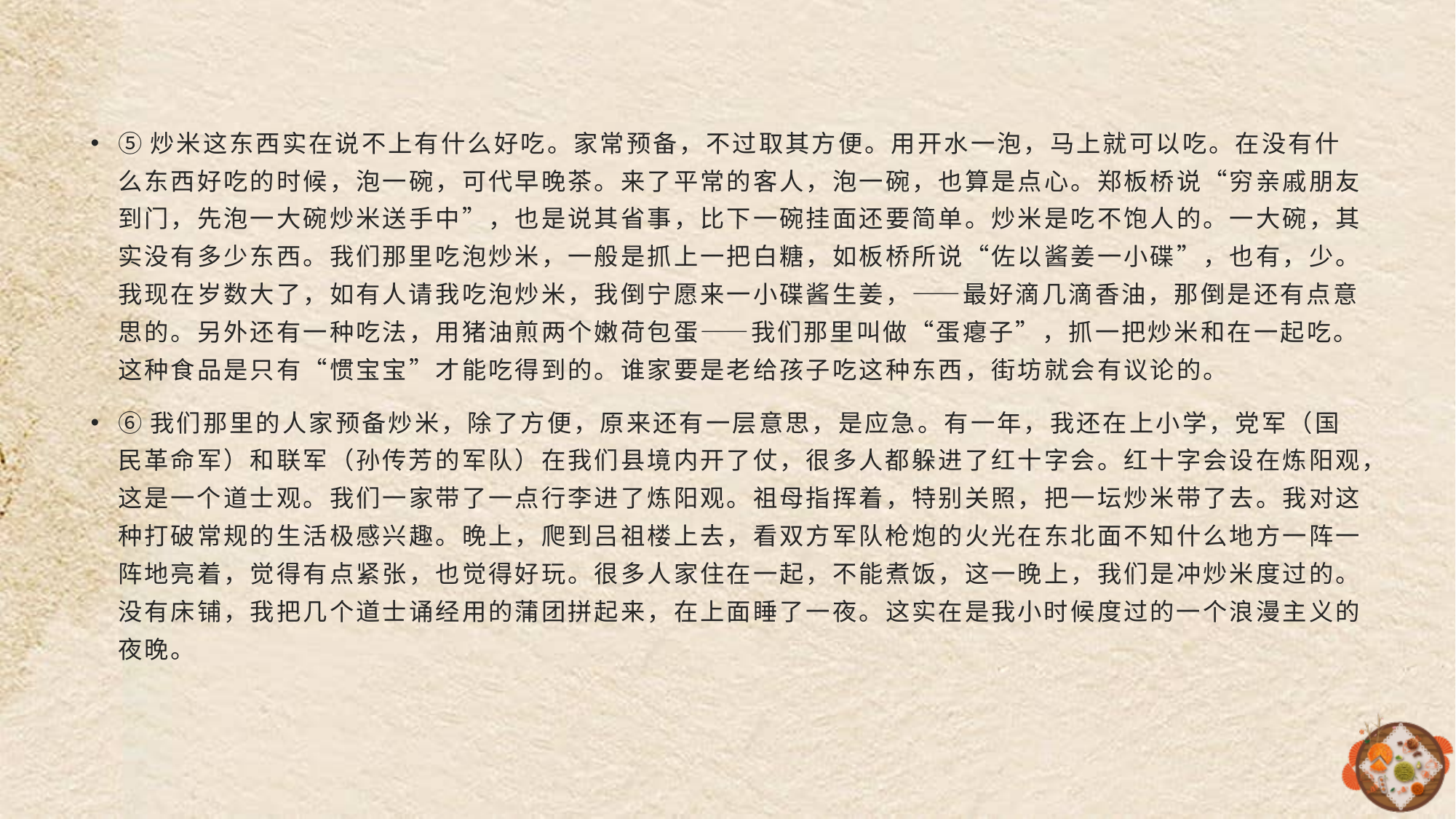

#
⑤炒米这东西实在说不上有什么好吃。家常预备，不过取其方便。用开水一泡，马上就可以吃。在没有什么东西好吃的时候，泡一碗，可代早晚茶。来了平常的客人，泡一碗，也算是点心。郑板桥说“穷亲戚朋友到门，先泡一大碗炒米送手中”，也是说其省事，比下一碗挂面还要简单。炒米是吃不饱人的。一大碗，其实没有多少东西。我们那里吃泡炒米，一般是抓上一把白糖，如板桥所说“佐以酱姜一小碟”，也有，少。我现在岁数大了，如有人请我吃泡炒米，我倒宁愿来一小碟酱生姜，——最好滴几滴香油，那倒是还有点意思的。另外还有一种吃法，用猪油煎两个嫩荷包蛋——我们那里叫做“蛋瘪子”，抓一把炒米和在一起吃。这种食品是只有“惯宝宝”才能吃得到的。谁家要是老给孩子吃这种东西，街坊就会有议论的。
⑥我们那里的人家预备炒米，除了方便，原来还有一层意思，是应急。有一年，我还在上小学，党军（国民革命军）和联军（孙传芳的军队）在我们县境内开了仗，很多人都躲进了红十字会。红十字会设在炼阳观，这是一个道士观。我们一家带了一点行李进了炼阳观。祖母指挥着，特别关照，把一坛炒米带了去。我对这种打破常规的生活极感兴趣。晚上，爬到吕祖楼上去，看双方军队枪炮的火光在东北面不知什么地方一阵一阵地亮着，觉得有点紧张，也觉得好玩。很多人家住在一起，不能煮饭，这一晚上，我们是冲炒米度过的。没有床铺，我把几个道士诵经用的蒲团拼起来，在上面睡了一夜。这实在是我小时候度过的一个浪漫主义的夜晚。